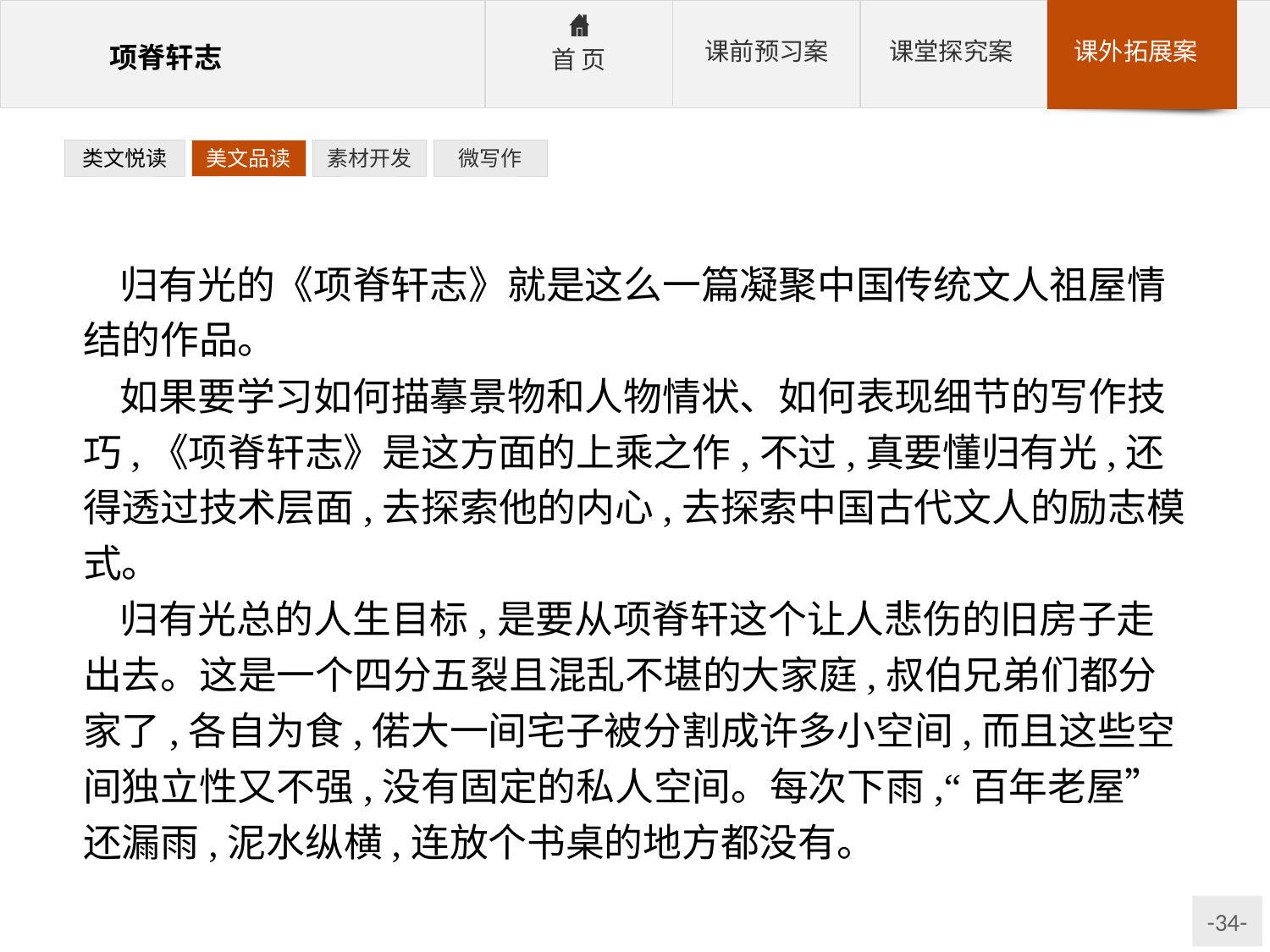

类文悦读
美文品读
素材开发
微写作
归有光的《项脊轩志》就是这么一篇凝聚中国传统文人祖屋情结的作品。
如果要学习如何描摹景物和人物情状、如何表现细节的写作技巧,《项脊轩志》是这方面的上乘之作,不过,真要懂归有光,还得透过技术层面,去探索他的内心,去探索中国古代文人的励志模式。
归有光总的人生目标,是要从项脊轩这个让人悲伤的旧房子走出去。这是一个四分五裂且混乱不堪的大家庭,叔伯兄弟们都分家了,各自为食,偌大一间宅子被分割成许多小空间,而且这些空间独立性又不强,没有固定的私人空间。每次下雨,“百年老屋”还漏雨,泥水纵横,连放个书桌的地方都没有。